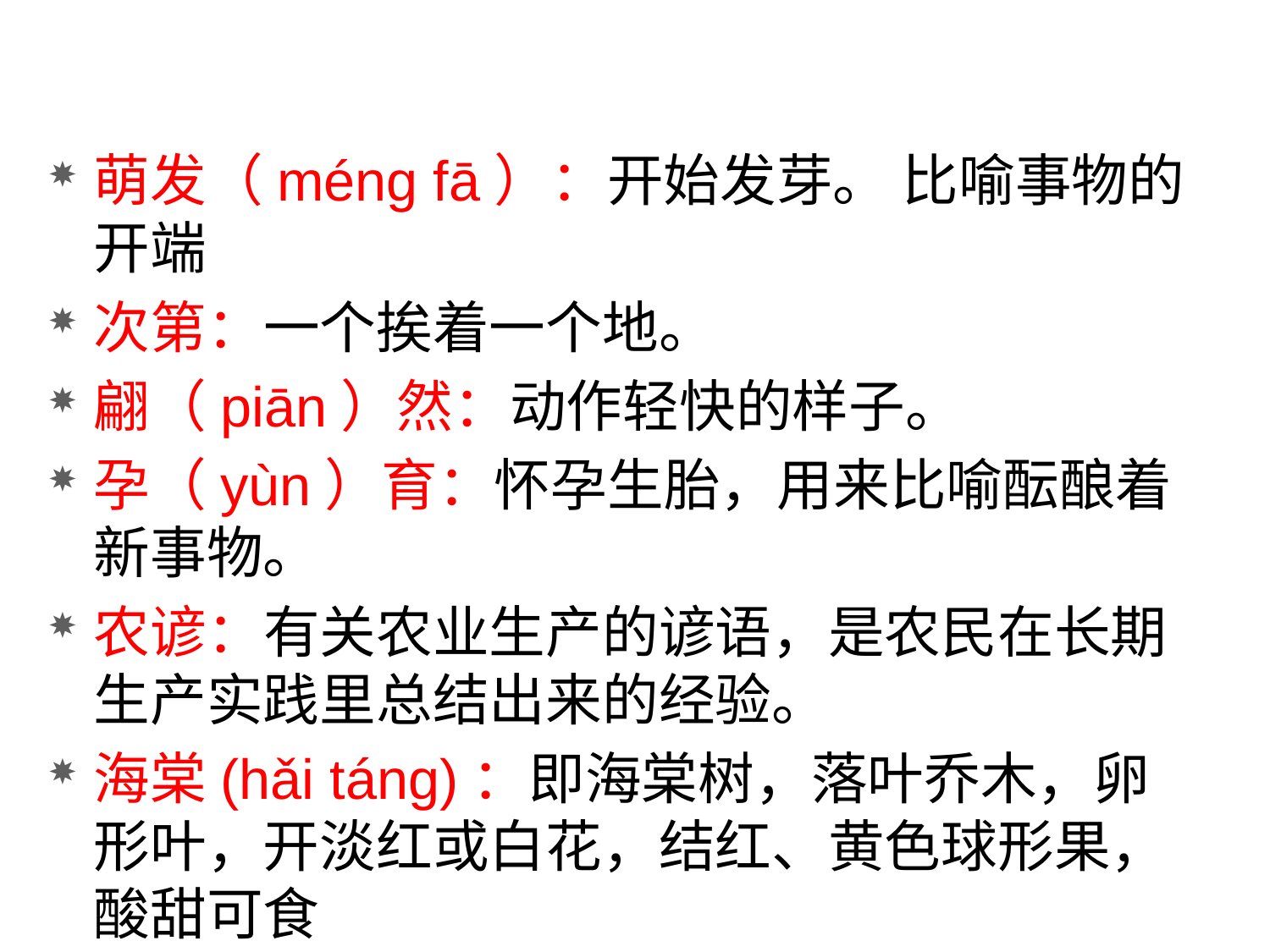

萌发（méng fā）：开始发芽。 比喻事物的开端
次第：一个挨着一个地。
翩（piān）然：动作轻快的样子。
孕（yùn）育：怀孕生胎，用来比喻酝酿着新事物。
农谚：有关农业生产的谚语，是农民在长期生产实践里总结出来的经验。
海棠(hǎi táng)：即海棠树，落叶乔木，卵形叶，开淡红或白花，结红、黄色球形果，酸甜可食